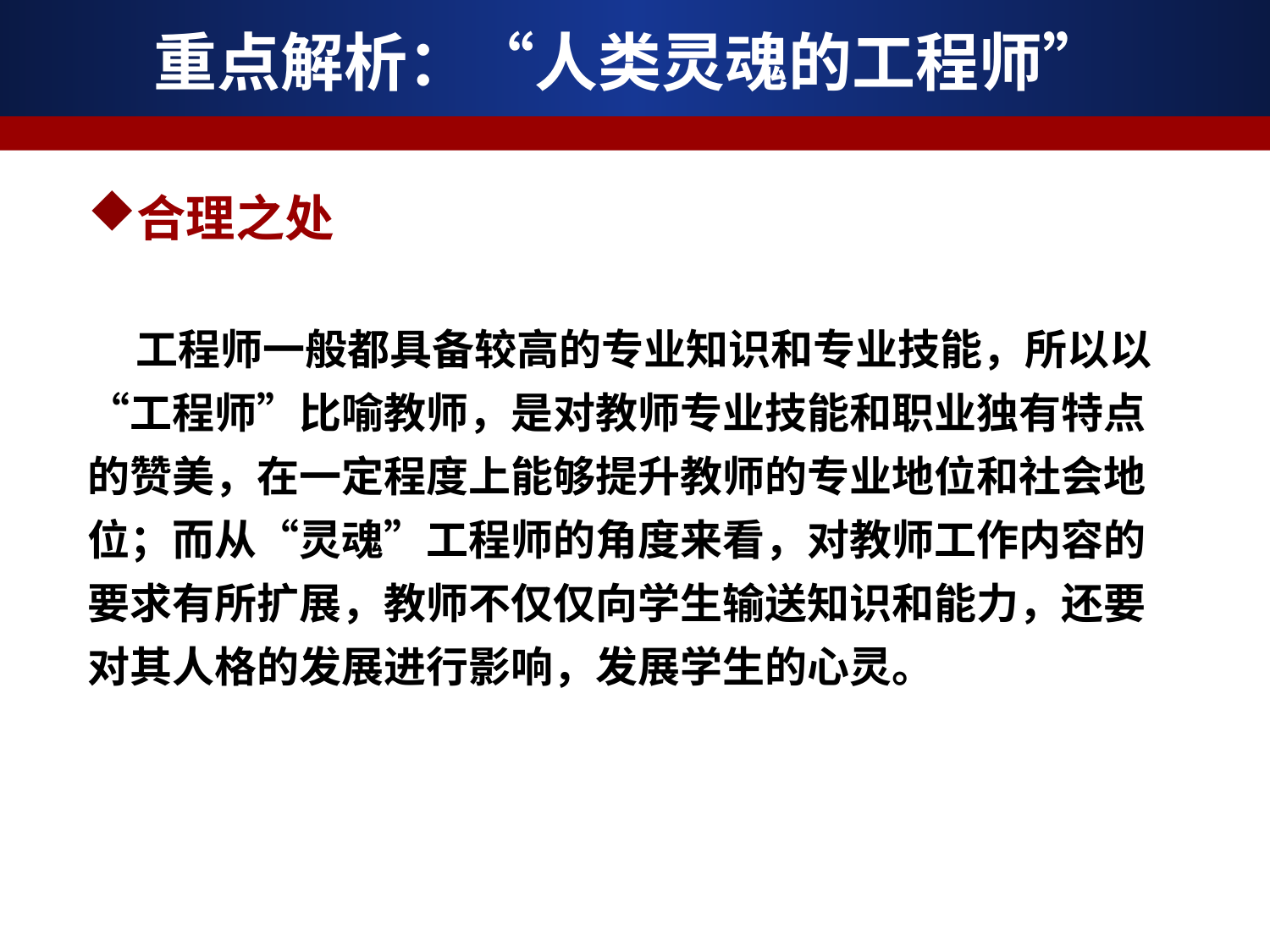

# 重点解析：“人类灵魂的工程师”
合理之处

    工程师一般都具备较高的专业知识和专业技能，所以以“工程师”比喻教师，是对教师专业技能和职业独有特点的赞美，在一定程度上能够提升教师的专业地位和社会地位；而从“灵魂”工程师的角度来看，对教师工作内容的要求有所扩展，教师不仅仅向学生输送知识和能力，还要对其人格的发展进行影响，发展学生的心灵。